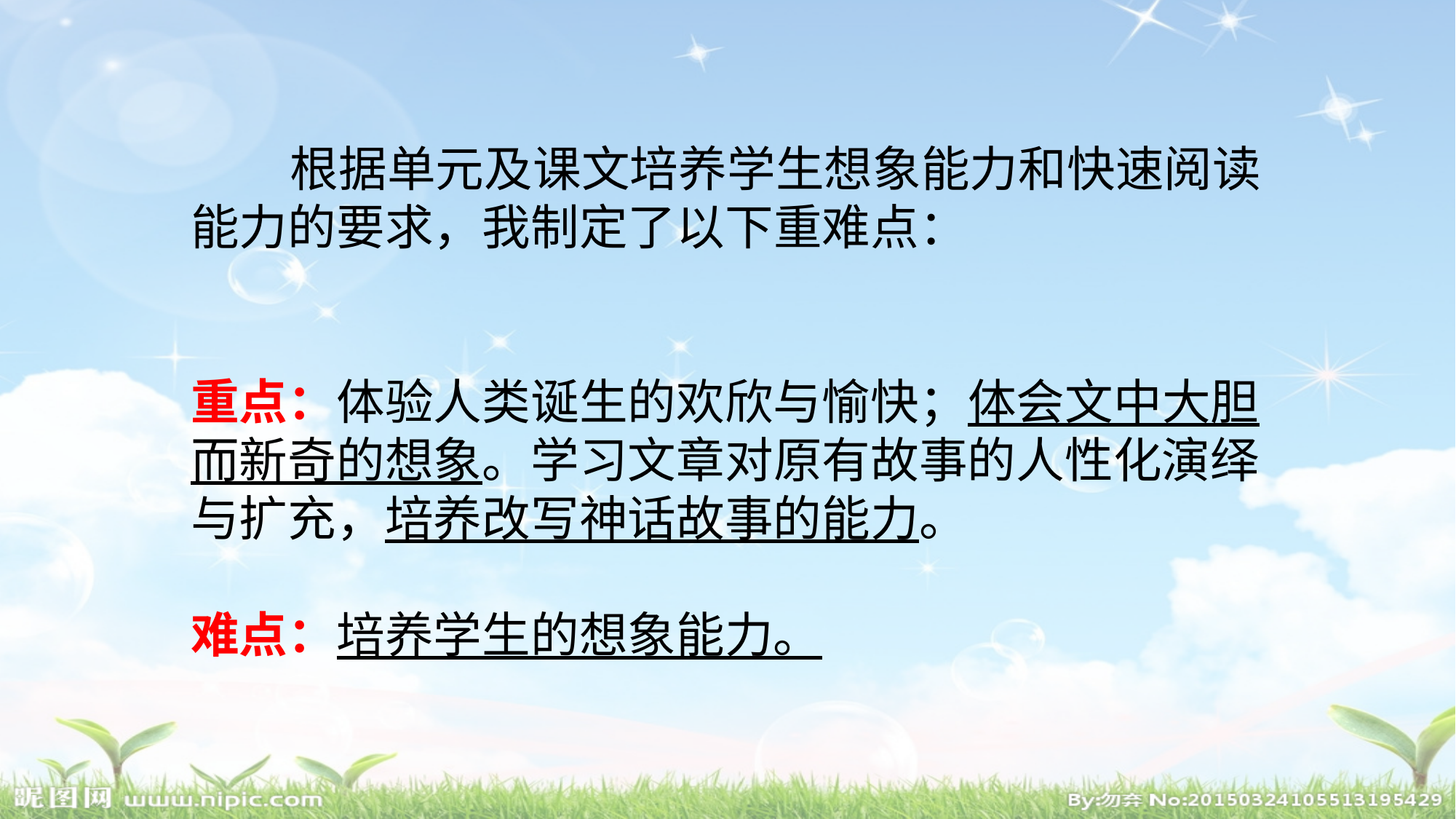

根据单元及课文培养学生想象能力和快速阅读能力的要求，我制定了以下重难点：

重点：体验人类诞生的欢欣与愉快；体会文中大胆而新奇的想象。学习文章对原有故事的人性化演绎与扩充，培养改写神话故事的能力。

难点：培养学生的想象能力。